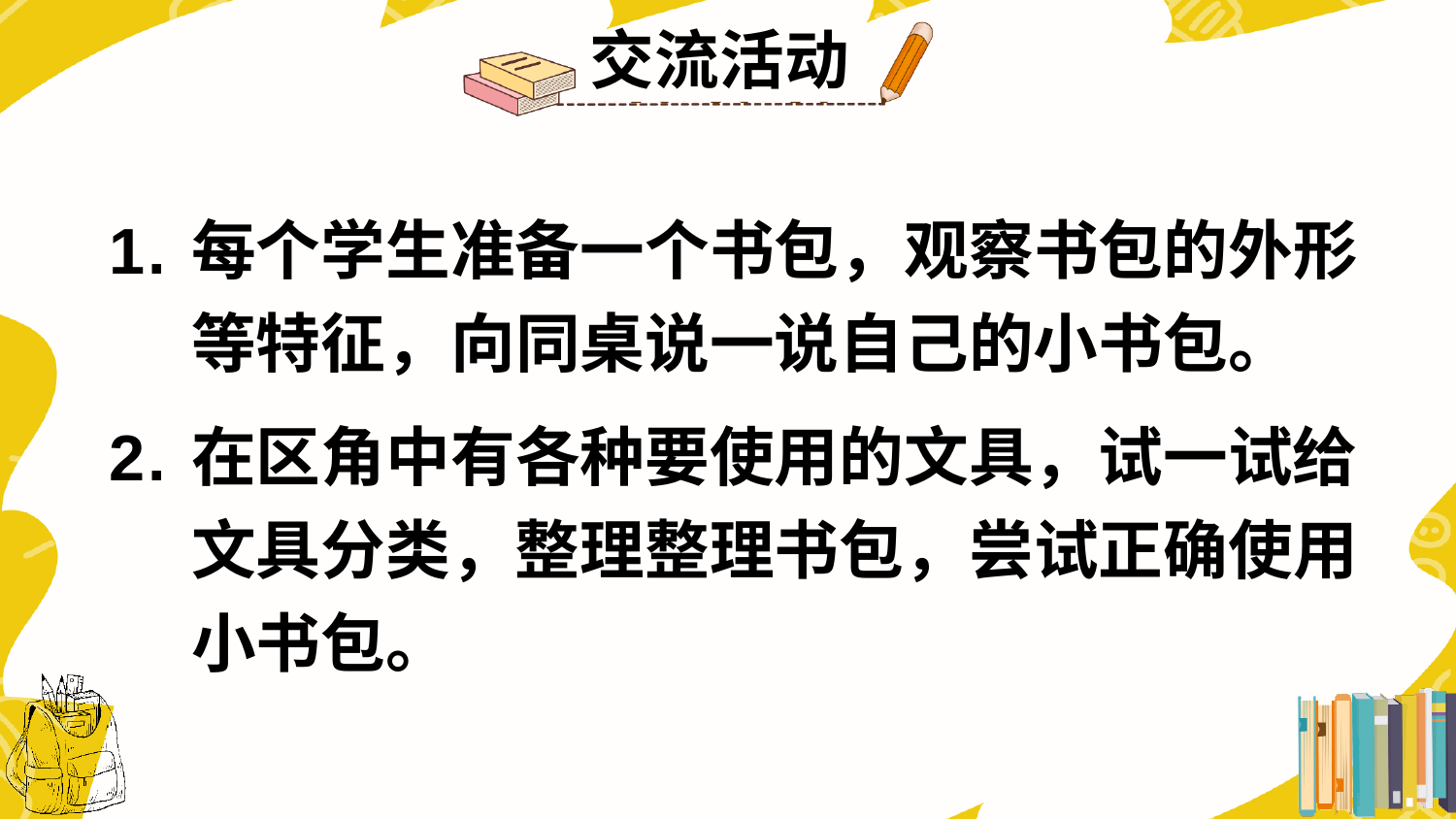

交流活动
每个学生准备一个书包，观察书包的外形等特征，向同桌说一说自己的小书包。
在区角中有各种要使用的文具，试一试给文具分类，整理整理书包，尝试正确使用小书包。